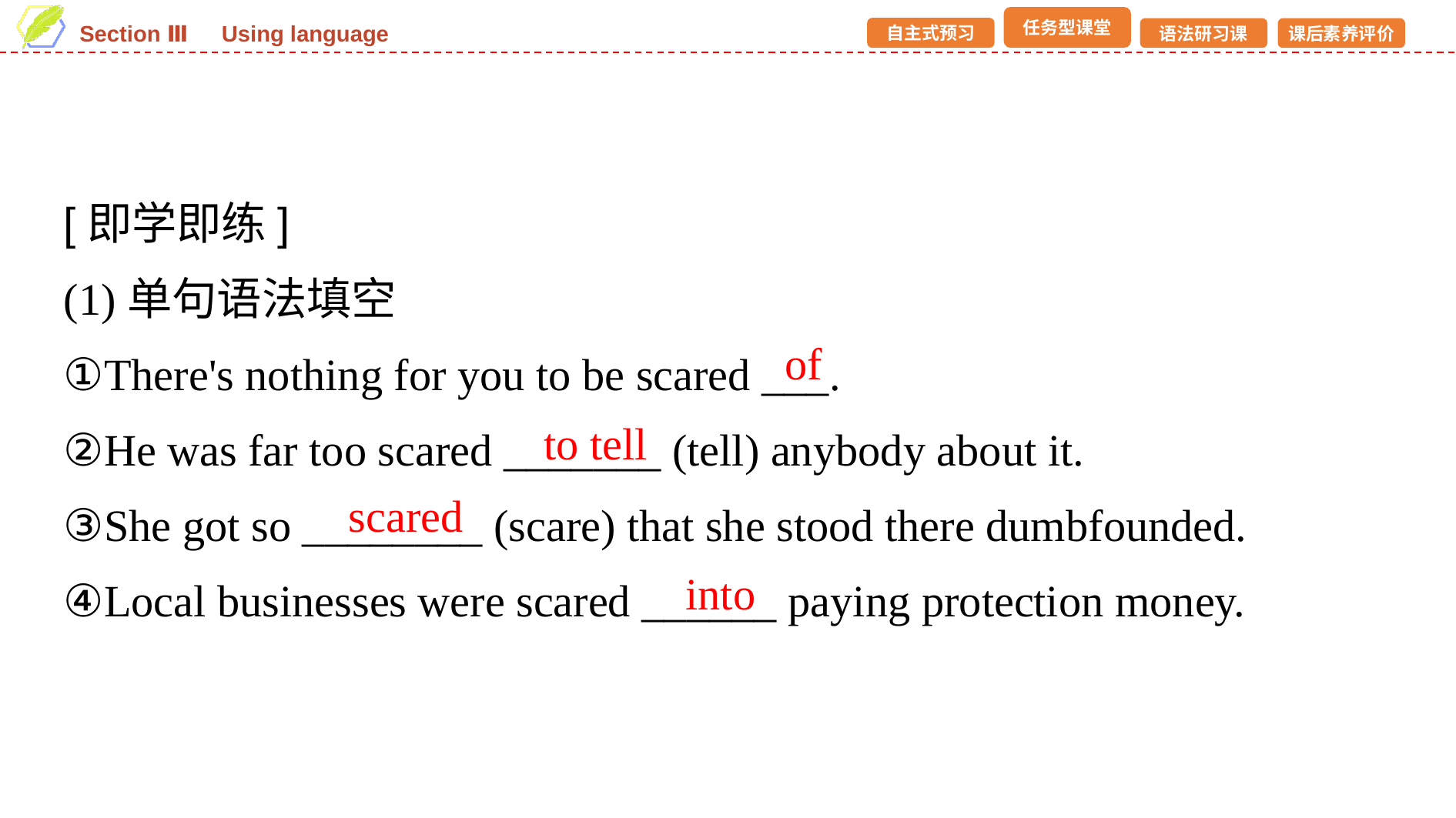

[即学即练]
(1)单句语法填空
①There's nothing for you to be scared ___.
②He was far too scared _______ (tell) anybody about it.
③She got so ________ (scare) that she stood there dumbfounded.
④Local businesses were scared ______ paying protection money.
of
to tell
scared
into